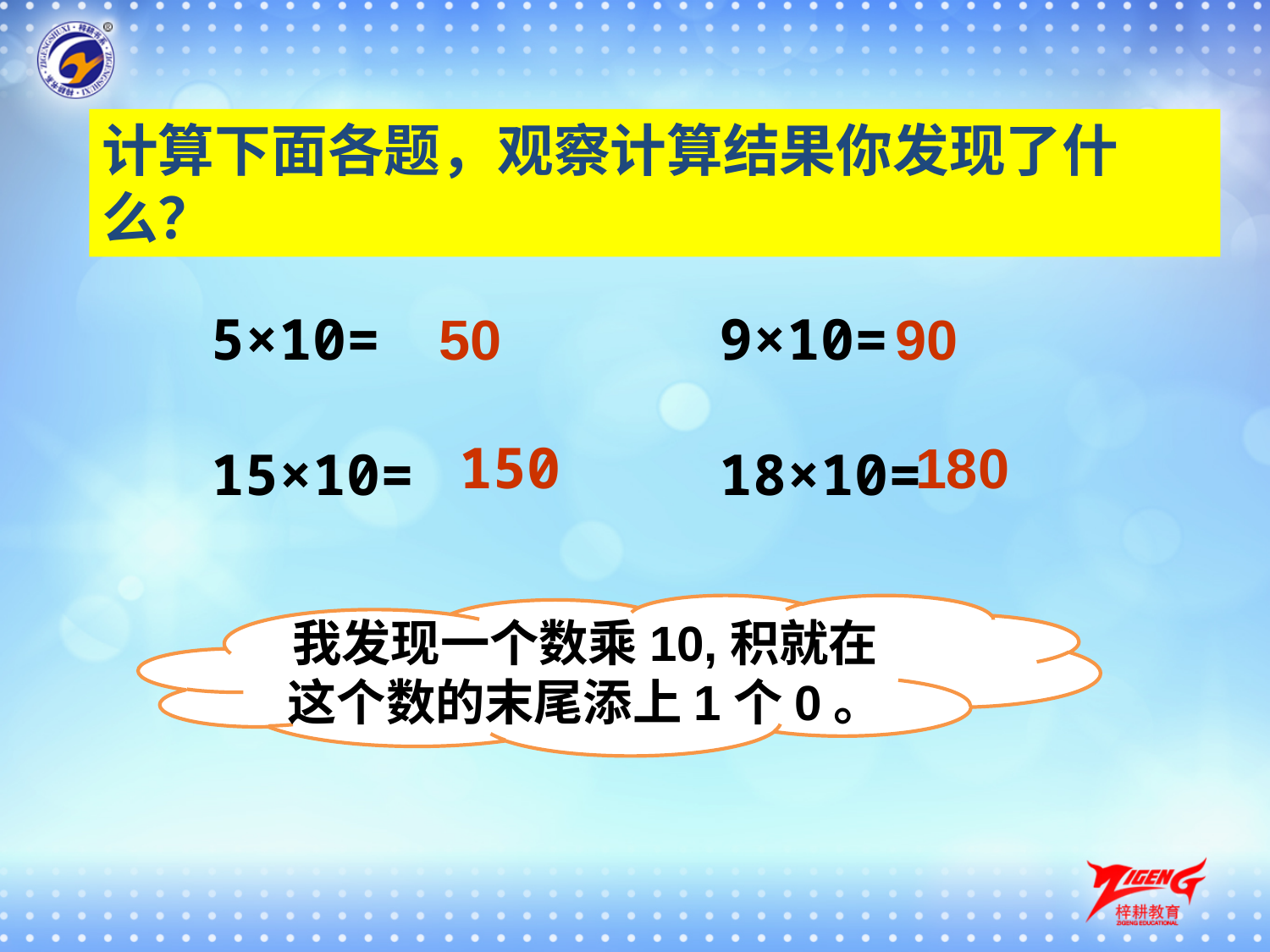

计算下面各题，观察计算结果你发现了什么？
5×10=          9×10=

15×10=         18×10=
50
90
150
180
我发现一个数乘10,积就在这个数的末尾添上1个0。